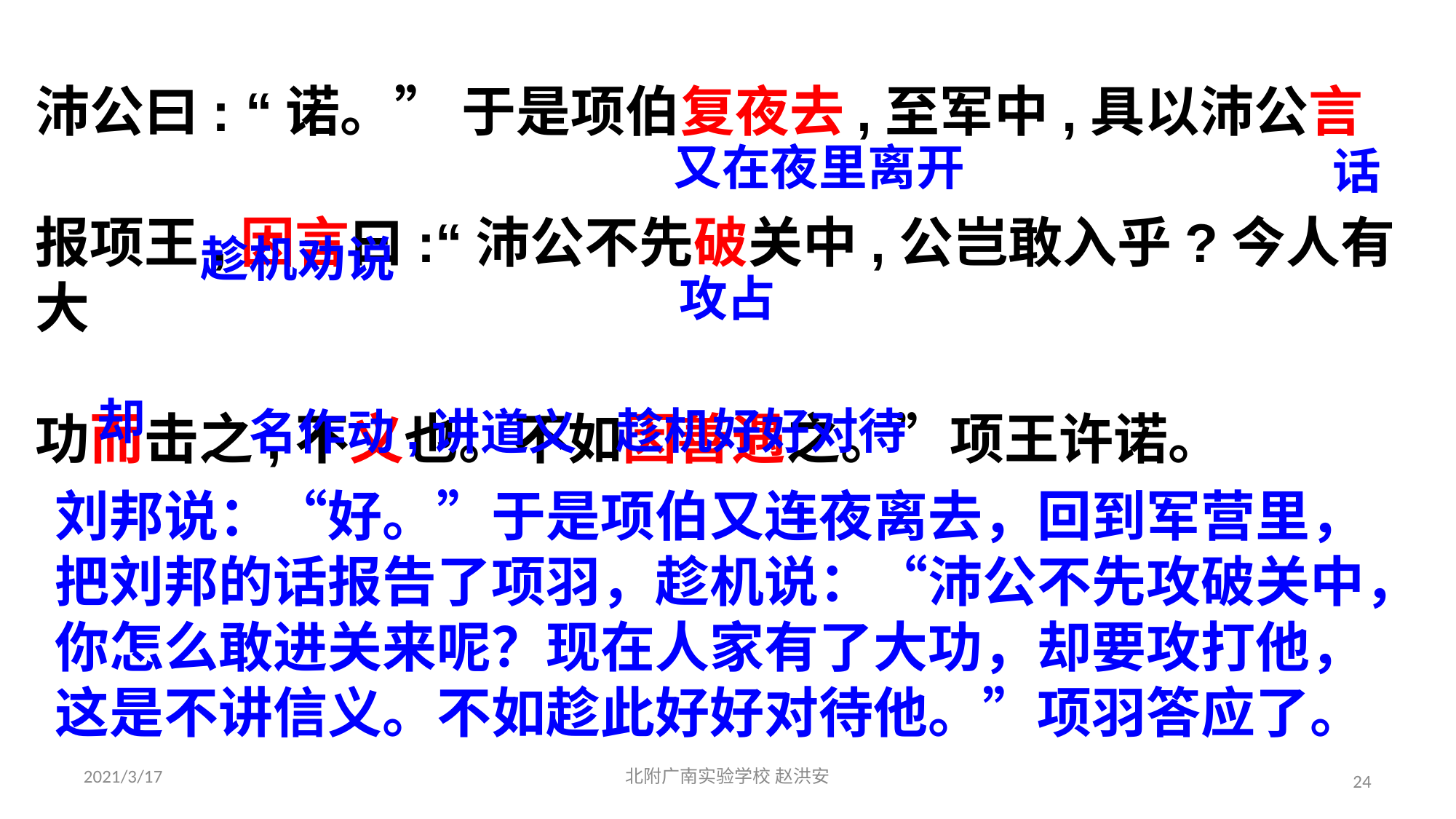

沛公曰: “诺。” 于是项伯复夜去,至军中,具以沛公言

报项王,因言曰:“沛公不先破关中,公岂敢入乎?今人有大

功而击之,不义也。不如因善遇之。”项王许诺。
又在夜里离开
话
趁机劝说
攻占
却
趁机好好对待
名作动,讲道义
刘邦说：“好。”于是项伯又连夜离去，回到军营里，把刘邦的话报告了项羽，趁机说：“沛公不先攻破关中，你怎么敢进关来呢？现在人家有了大功，却要攻打他，这是不讲信义。不如趁此好好对待他。”项羽答应了。
2021/3/17
北附广南实验学校 赵洪安
24